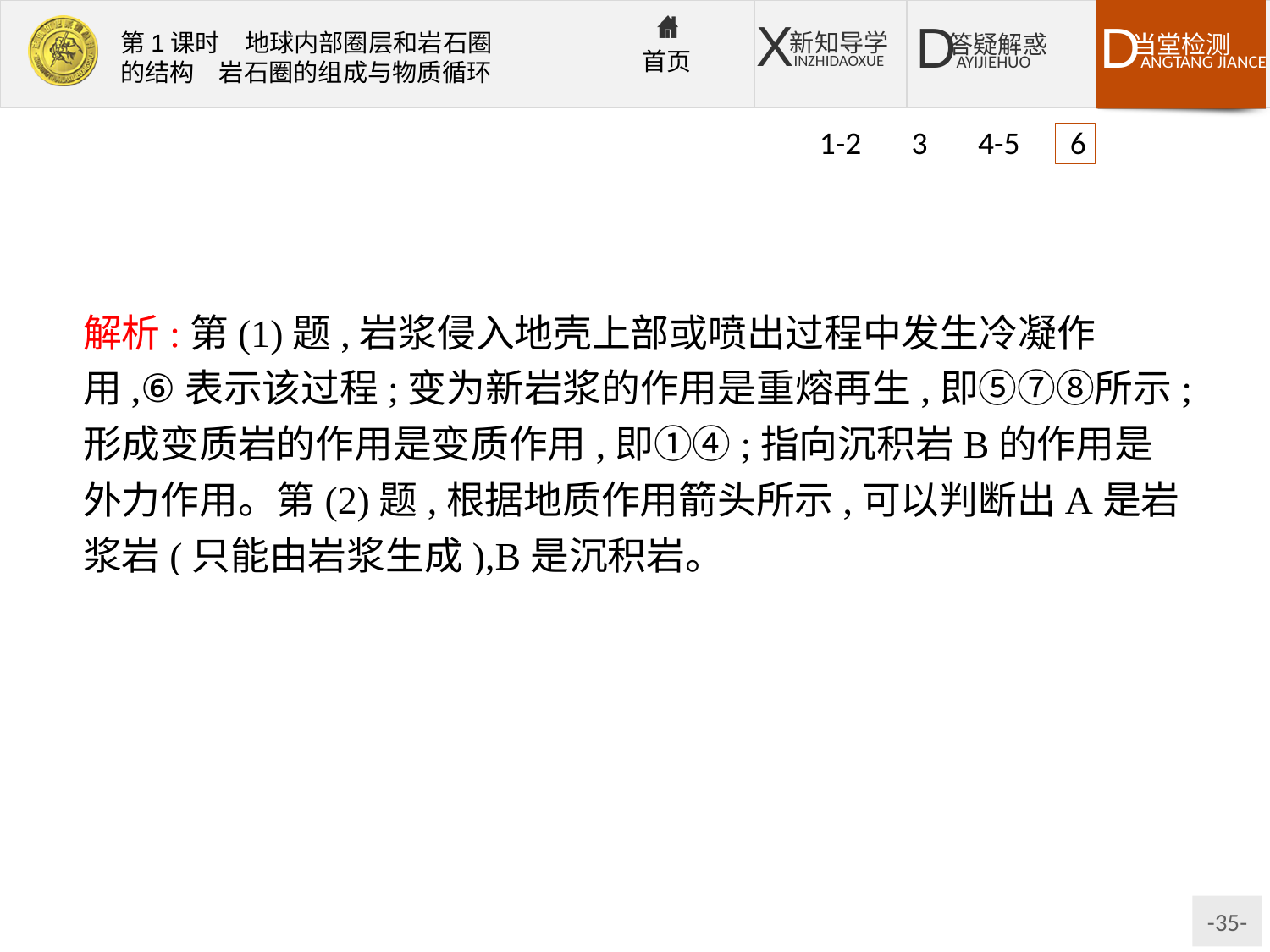

1-2       3       4-5       6

解析:第(1)题,岩浆侵入地壳上部或喷出过程中发生冷凝作用,⑥表示该过程;变为新岩浆的作用是重熔再生,即⑤⑦⑧所示;形成变质岩的作用是变质作用,即①④;指向沉积岩B的作用是外力作用。第(2)题,根据地质作用箭头所示,可以判断出A是岩浆岩(只能由岩浆生成),B是沉积岩。
答案:(1)⑥　⑤⑦⑧　①④　②③
(2)岩浆岩　沉积岩